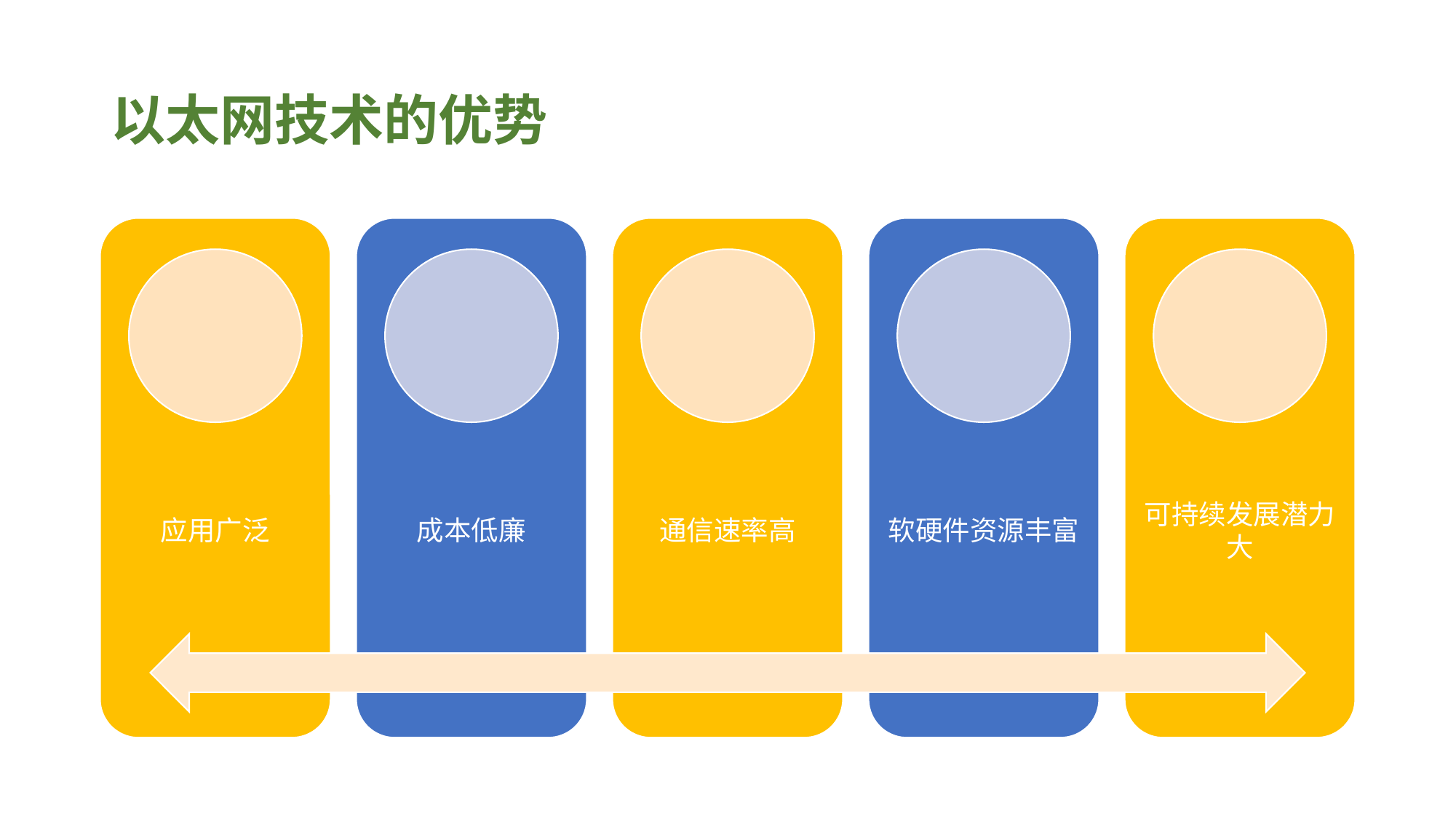

# 以太网技术的优势
应用广泛
成本低廉
通信速率高
软硬件资源丰富
可持续发展潜力大